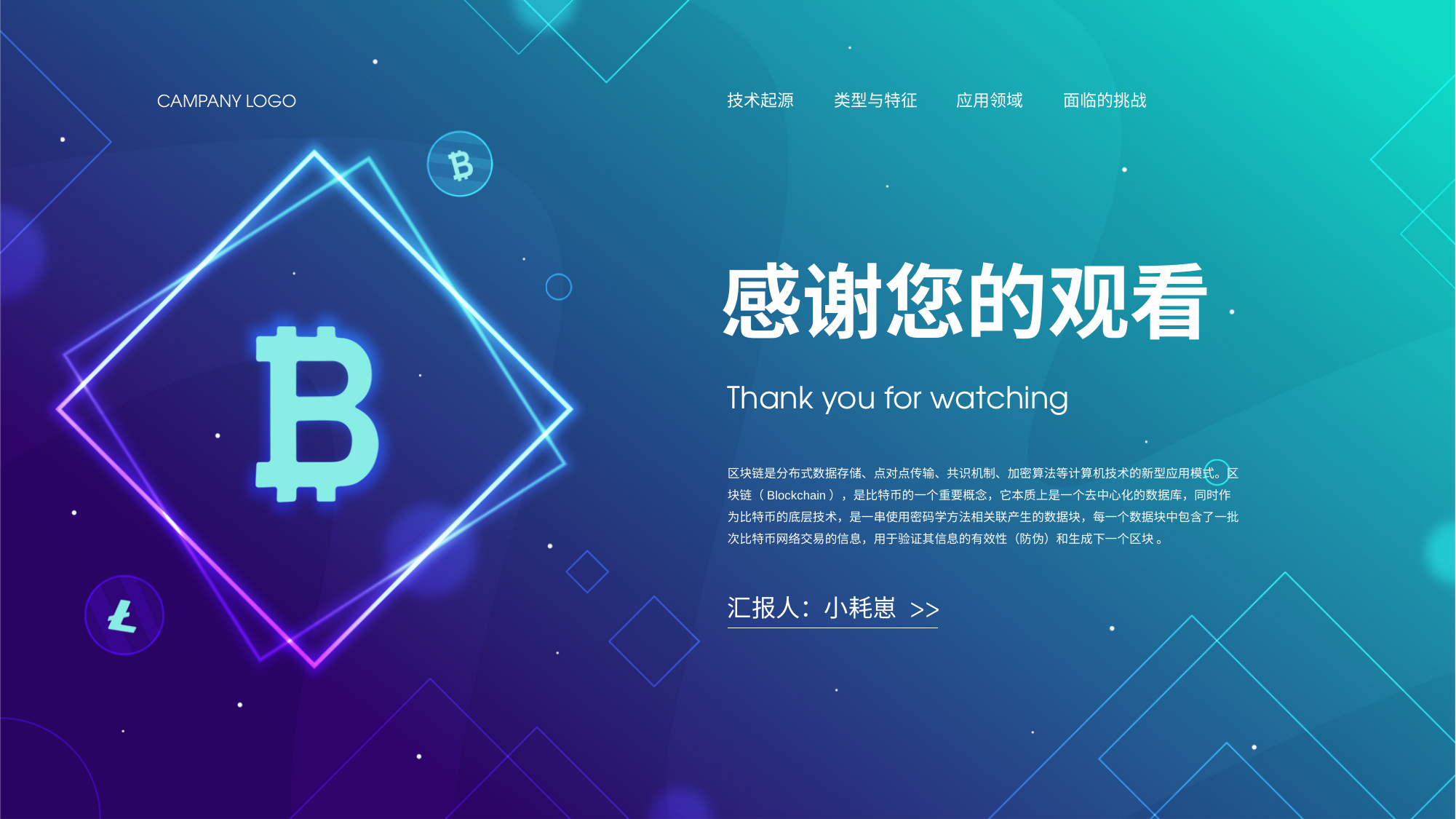

技术起源
类型与特征
应用领域
面临的挑战
CAMPANY LOGO
感谢您的观看
Thank you for watching
区块链是分布式数据存储、点对点传输、共识机制、加密算法等计算机技术的新型应用模式。区块链（Blockchain），是比特币的一个重要概念，它本质上是一个去中心化的数据库，同时作为比特币的底层技术，是一串使用密码学方法相关联产生的数据块，每一个数据块中包含了一批次比特币网络交易的信息，用于验证其信息的有效性（防伪）和生成下一个区块 。
汇报人：小耗崽
>
>